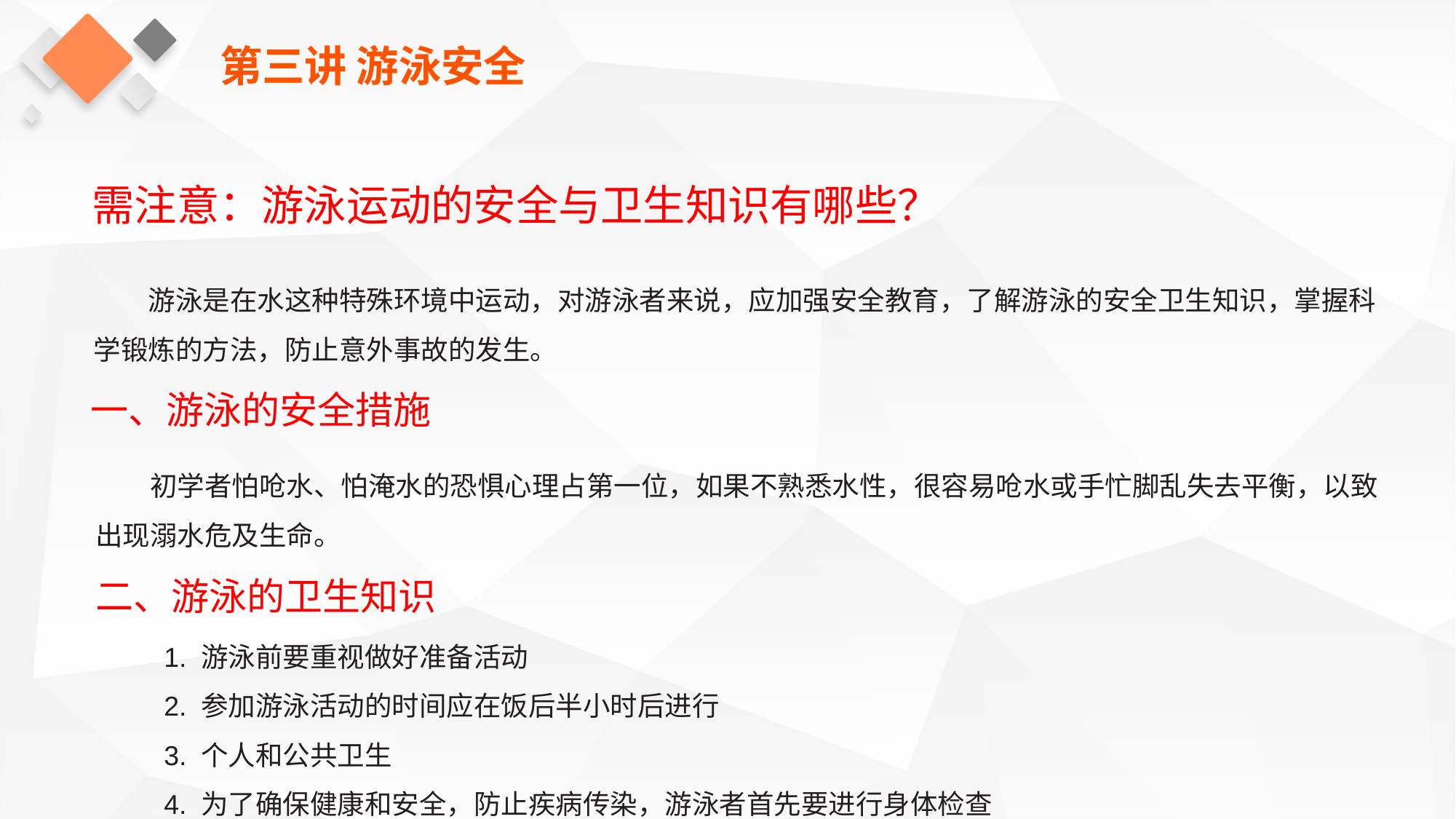

第三讲 游泳安全
需注意：游泳运动的安全与卫生知识有哪些？
游泳是在水这种特殊环境中运动，对游泳者来说，应加强安全教育，了解游泳的安全卫生知识，掌握科学锻炼的方法，防止意外事故的发生。
一、游泳的安全措施
初学者怕呛水、怕淹水的恐惧心理占第一位，如果不熟悉水性，很容易呛水或手忙脚乱失去平衡，以致出现溺水危及生命。
二、游泳的卫生知识
1. 游泳前要重视做好准备活动
2. 参加游泳活动的时间应在饭后半小时后进行
3. 个人和公共卫生
4. 为了确保健康和安全，防止疾病传染，游泳者首先要进行身体检查